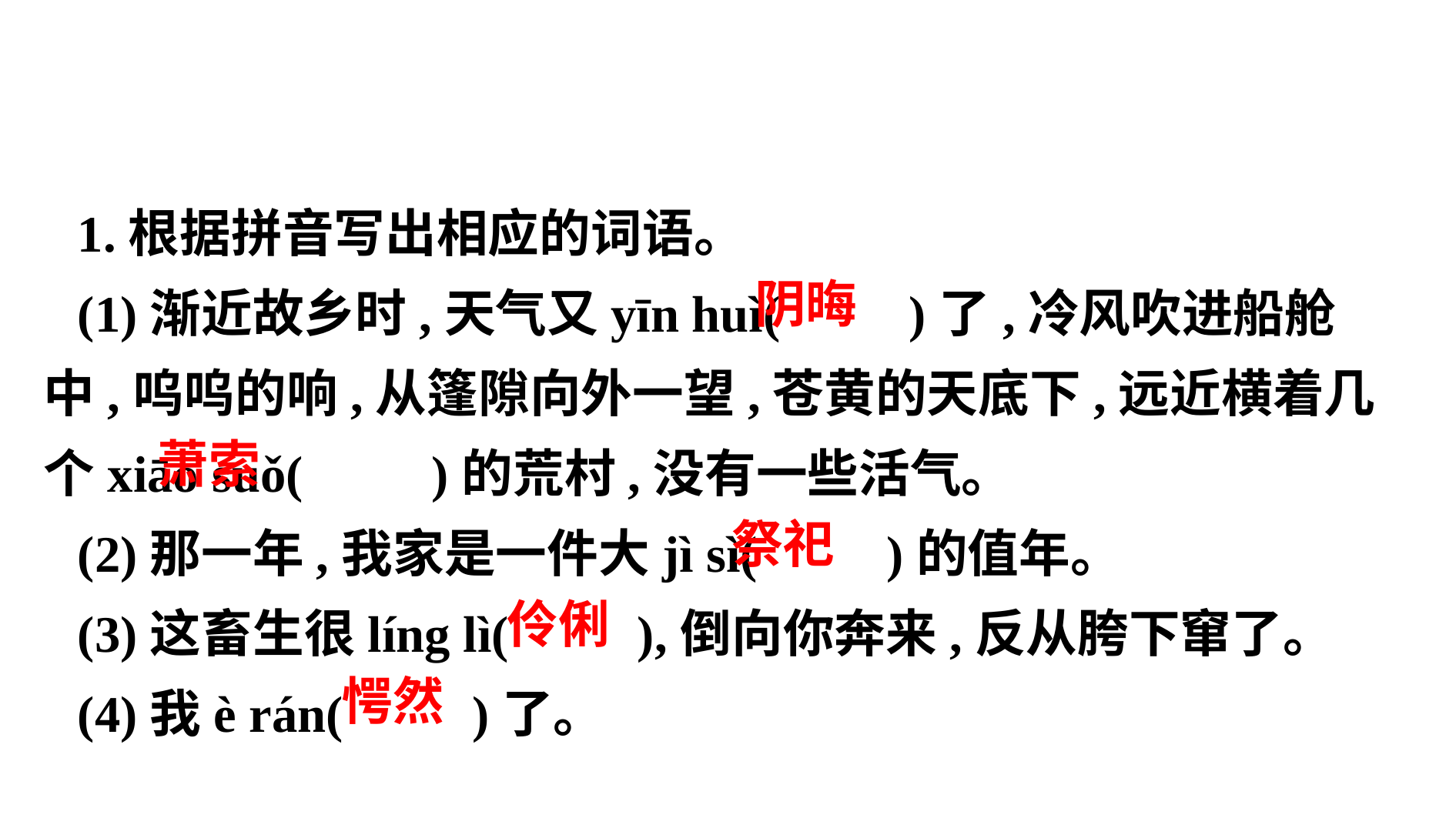

1.根据拼音写出相应的词语。
(1)渐近故乡时,天气又yīn huì(          )了,冷风吹进船舱中,呜呜的响,从篷隙向外一望,苍黄的天底下,远近横着几个xiāo suǒ(          )的荒村,没有一些活气。
(2)那一年,我家是一件大jì sì(          )的值年。
(3)这畜生很líng lì(          ),倒向你奔来,反从胯下窜了。
(4)我è rán(          )了。
 阴晦
 萧索
 祭祀
 伶俐
 愕然